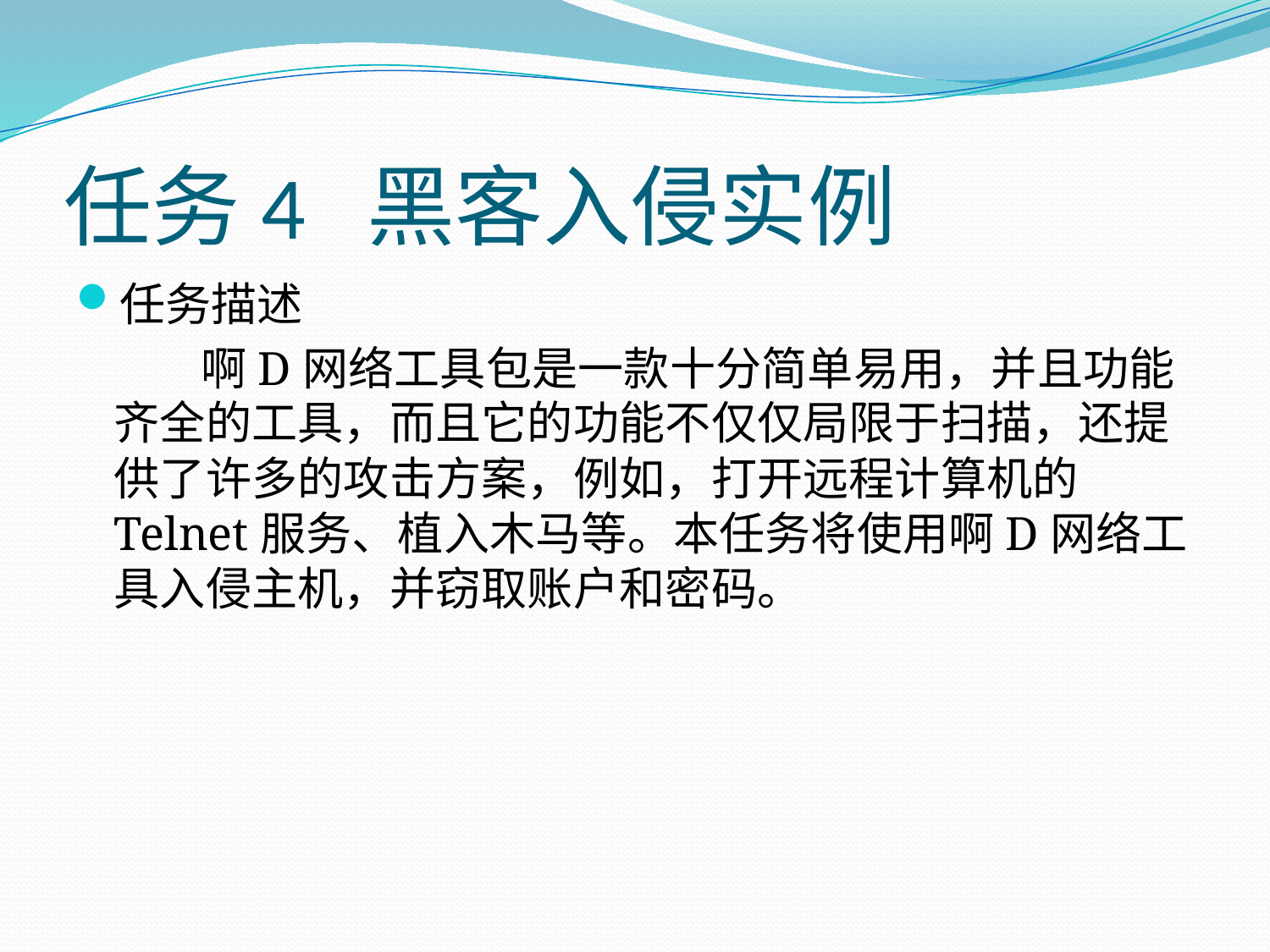

# 任务4  黑客入侵实例
任务描述
           啊D网络工具包是一款十分简单易用，并且功能齐全的工具，而且它的功能不仅仅局限于扫描，还提供了许多的攻击方案，例如，打开远程计算机的Telnet服务、植入木马等。本任务将使用啊D网络工具入侵主机，并窃取账户和密码。